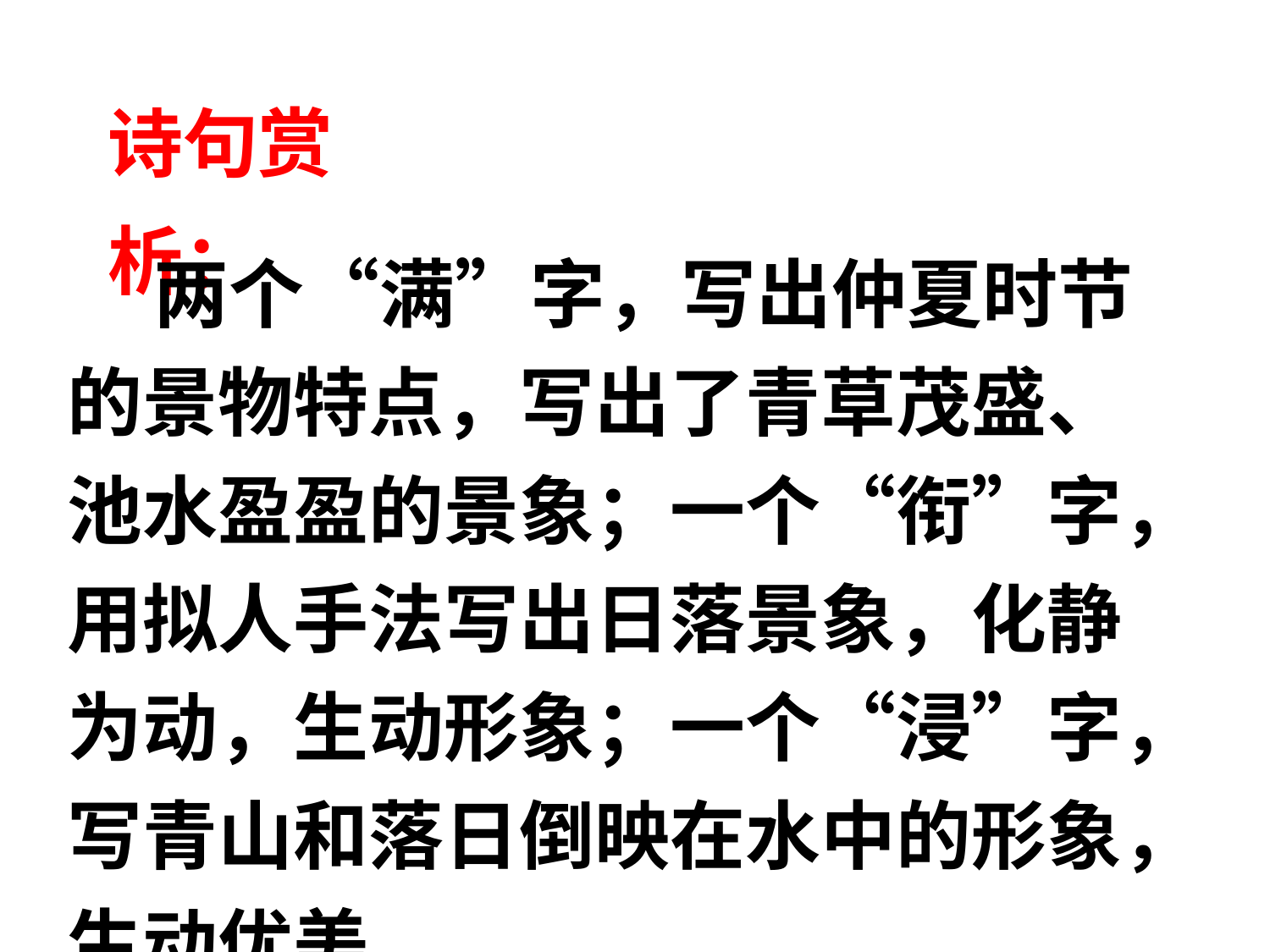

诗句赏析：
    两个“满”字，写出仲夏时节的景物特点，写出了青草茂盛、池水盈盈的景象；一个“衔”字，用拟人手法写出日落景象，化静为动，生动形象；一个“浸”字，写青山和落日倒映在水中的形象，生动优美。